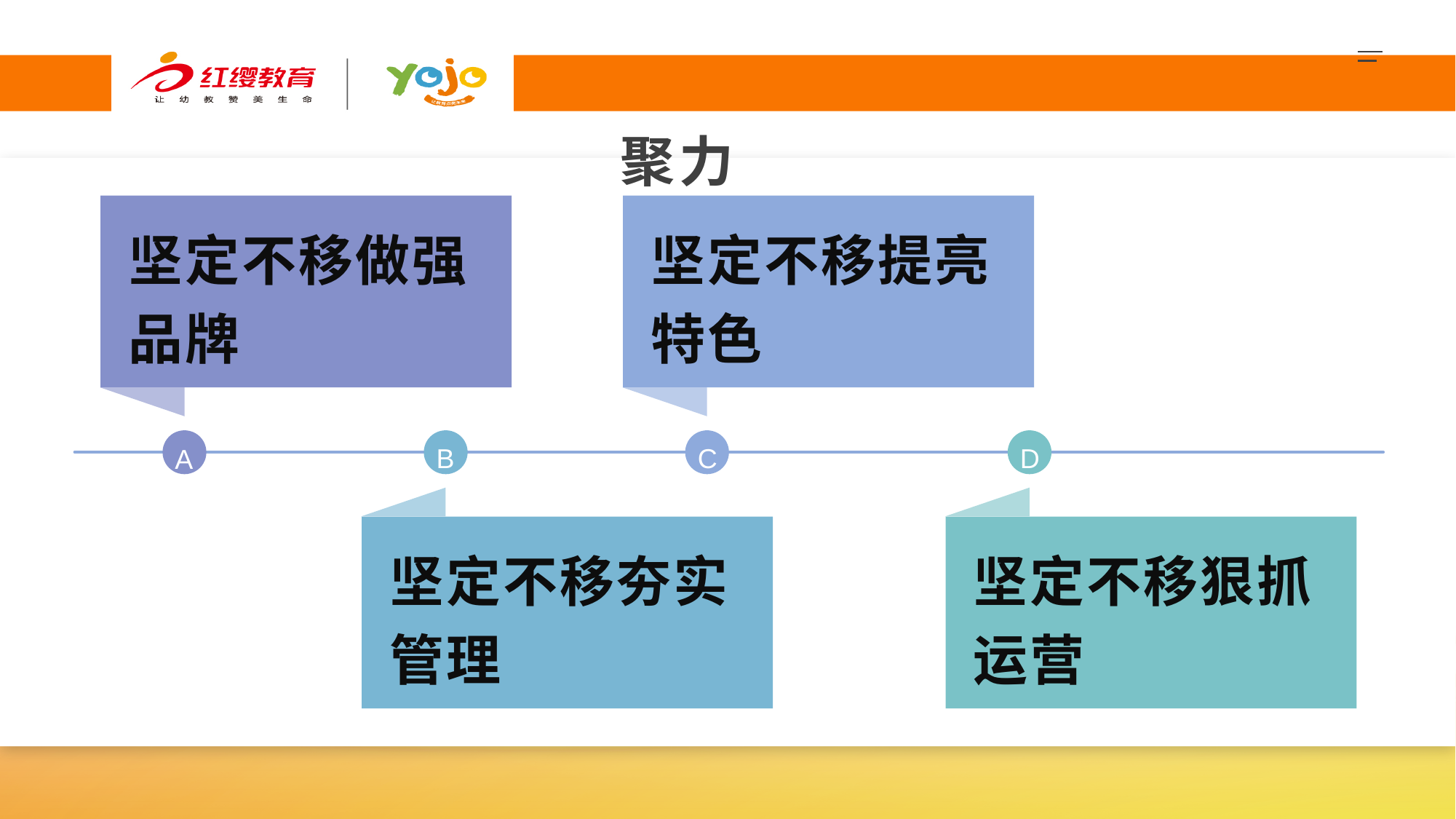

聚力

坚定不移做强品牌
坚定不移提亮特色

B
C
D
A

坚定不移夯实管理
坚定不移狠抓运营